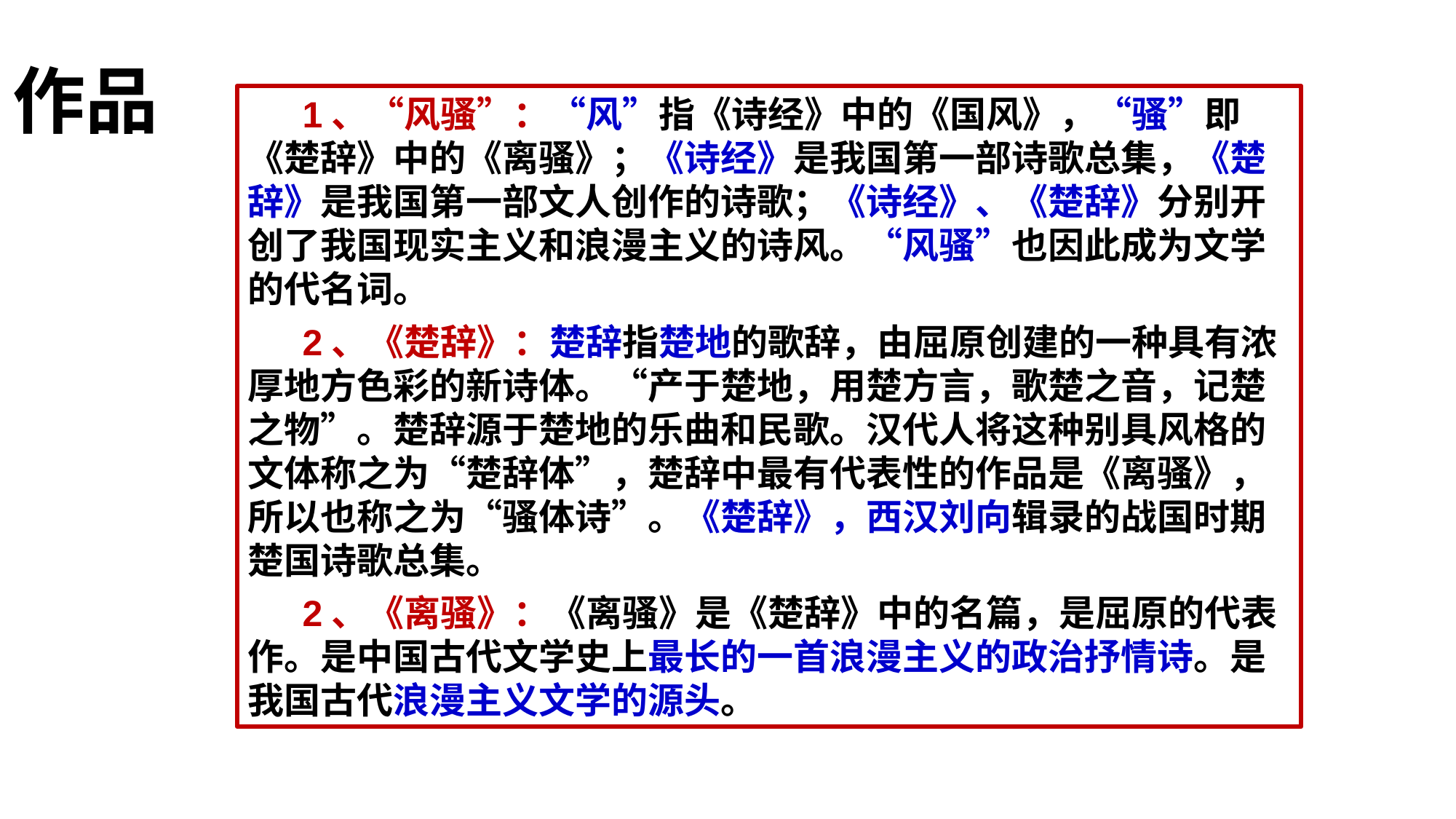

作品
1、“风骚”：“风”指《诗经》中的《国风》，“骚”即《楚辞》中的《离骚》；《诗经》是我国第一部诗歌总集，《楚辞》是我国第一部文人创作的诗歌；《诗经》、《楚辞》分别开创了我国现实主义和浪漫主义的诗风。“风骚”也因此成为文学的代名词。
2、《楚辞》：楚辞指楚地的歌辞，由屈原创建的一种具有浓厚地方色彩的新诗体。“产于楚地，用楚方言，歌楚之音，记楚之物”。楚辞源于楚地的乐曲和民歌。汉代人将这种别具风格的文体称之为“楚辞体”，楚辞中最有代表性的作品是《离骚》，所以也称之为“骚体诗”。《楚辞》，西汉刘向辑录的战国时期楚国诗歌总集。
2、《离骚》：《离骚》是《楚辞》中的名篇，是屈原的代表作。是中国古代文学史上最长的一首浪漫主义的政治抒情诗。是我国古代浪漫主义文学的源头。